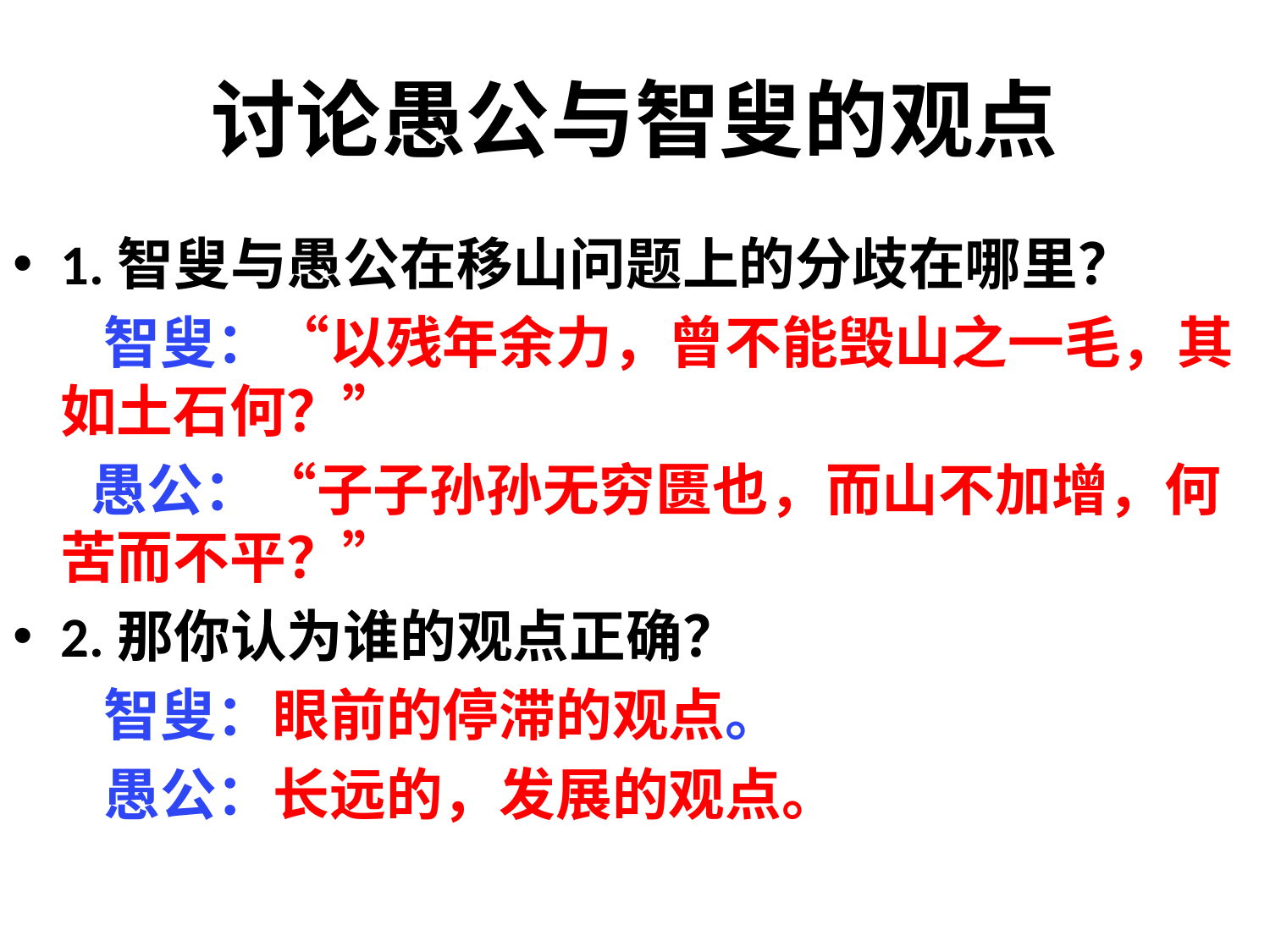

# 讨论愚公与智叟的观点
1.智叟与愚公在移山问题上的分歧在哪里？
      智叟：“以残年余力，曾不能毁山之一毛，其如土石何？”
     愚公：“子子孙孙无穷匮也，而山不加增，何苦而不平？”
2.那你认为谁的观点正确？
      智叟：眼前的停滞的观点。
      愚公：长远的，发展的观点。